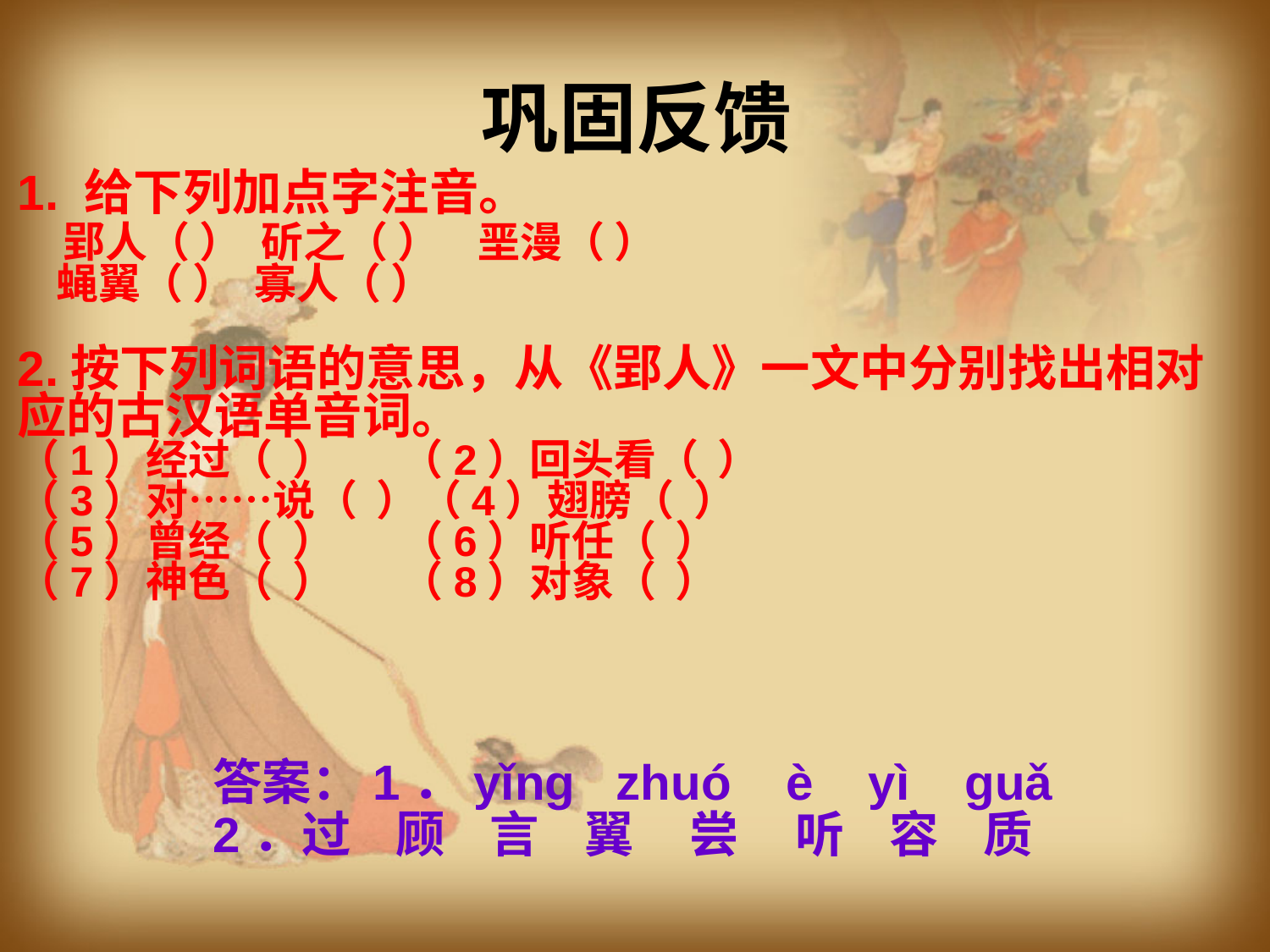

巩固反馈
1. 给下列加点字注音。
   郢人（ ）  斫之（ ）    垩漫（ ）
   蝇翼（ ）  寡人（ ）

2.按下列词语的意思，从《郢人》一文中分别找出相对应的古汉语单音词。
（1）经过（  ）       （2）回头看（  ）
（3）对……说（  ）（4）翅膀（  ）
（5）曾经（  ）       （6）听任（  ）
（7）神色（  ）       （8）对象（  ）
答案：1．yǐng   zhuó    è    yì    guǎ
2．过    顾    言    翼     尝     听    容    质